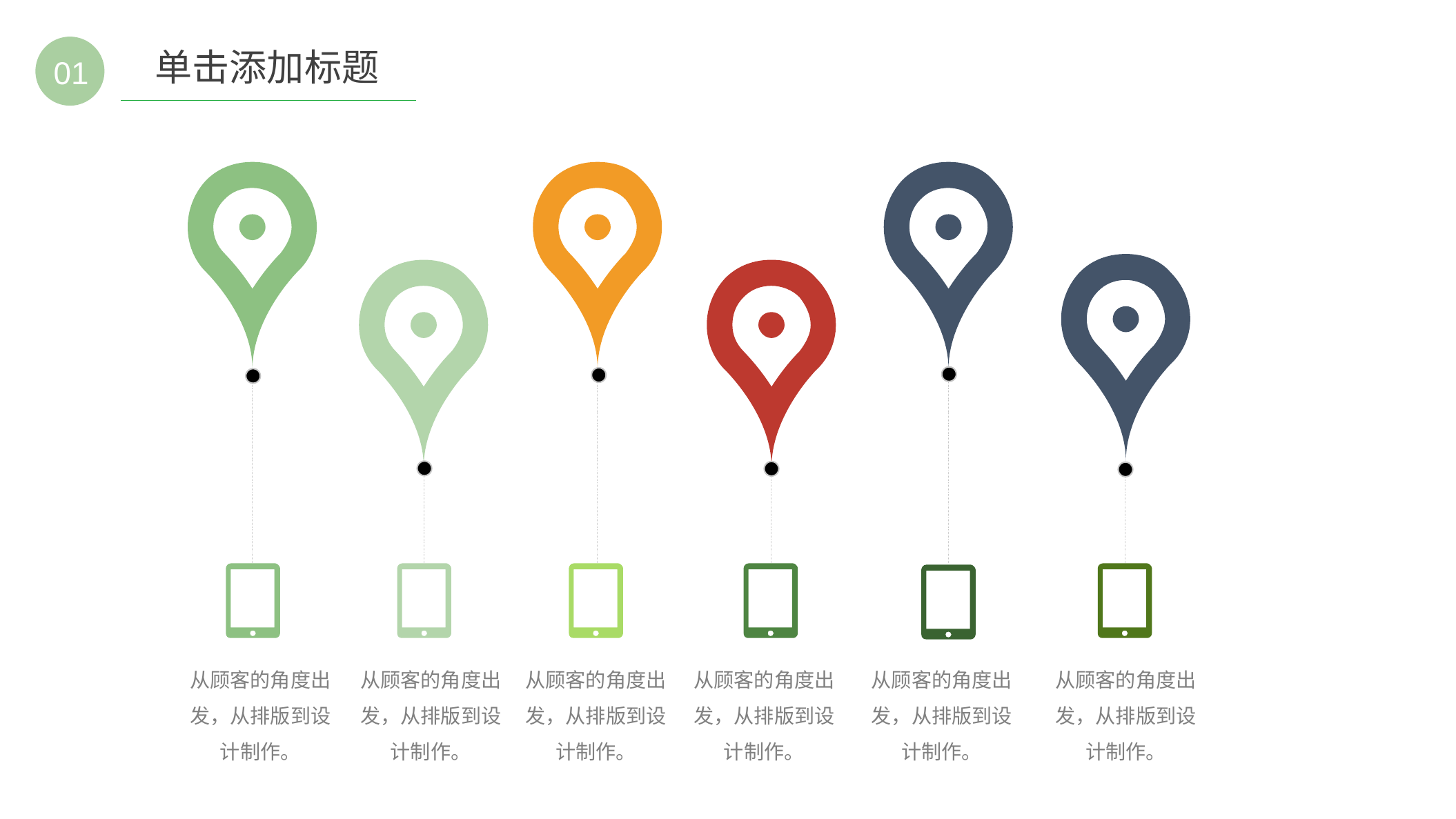

01
单击添加标题

从顾客的角度出发，从排版到设计制作。
从顾客的角度出发，从排版到设计制作。
从顾客的角度出发，从排版到设计制作。
从顾客的角度出发，从排版到设计制作。
从顾客的角度出发，从排版到设计制作。
从顾客的角度出发，从排版到设计制作。